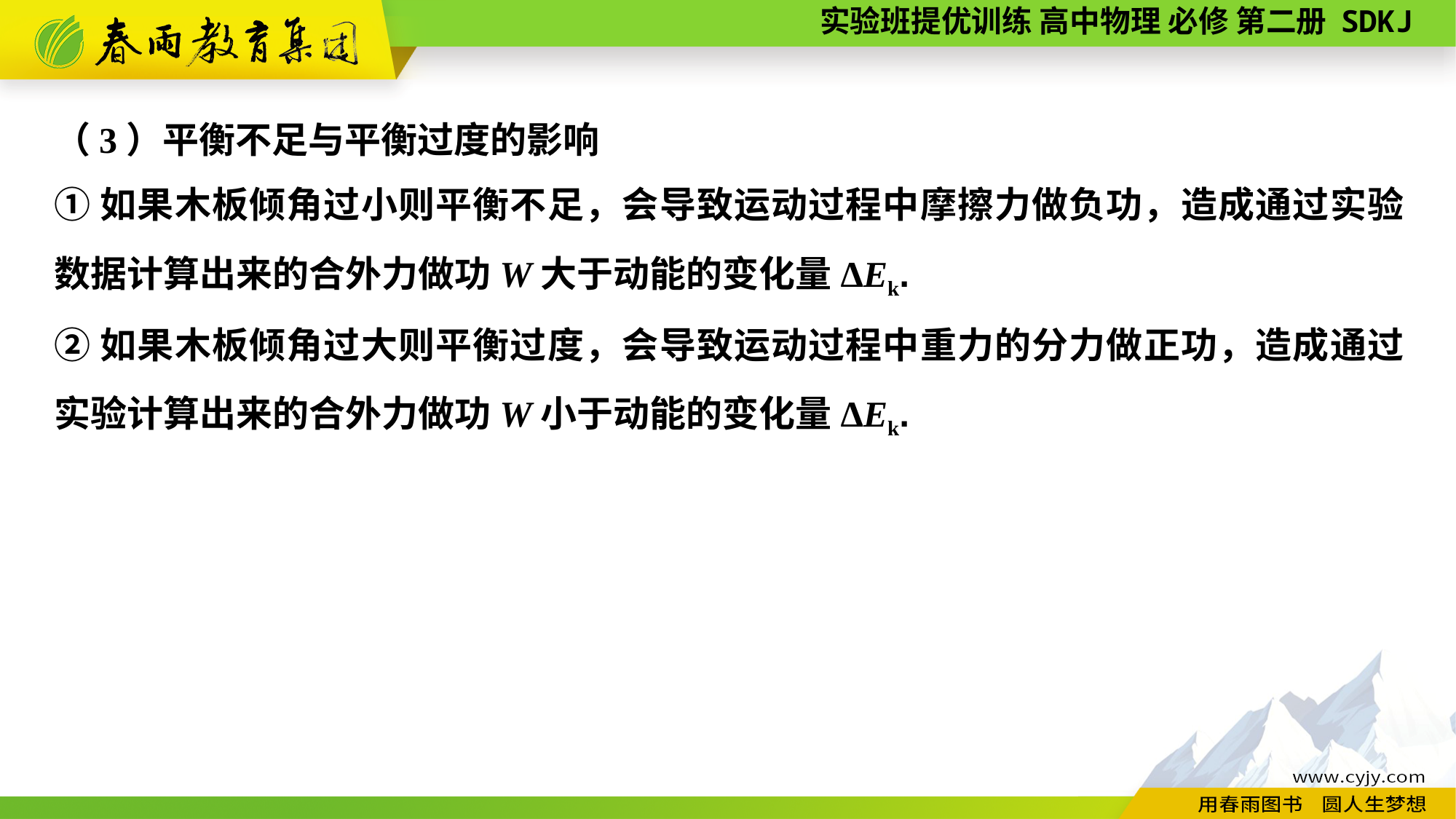

（3）平衡不足与平衡过度的影响
①如果木板倾角过小则平衡不足，会导致运动过程中摩擦力做负功，造成通过实验数据计算出来的合外力做功W大于动能的变化量ΔEk.
②如果木板倾角过大则平衡过度，会导致运动过程中重力的分力做正功，造成通过实验计算出来的合外力做功W小于动能的变化量ΔEk.